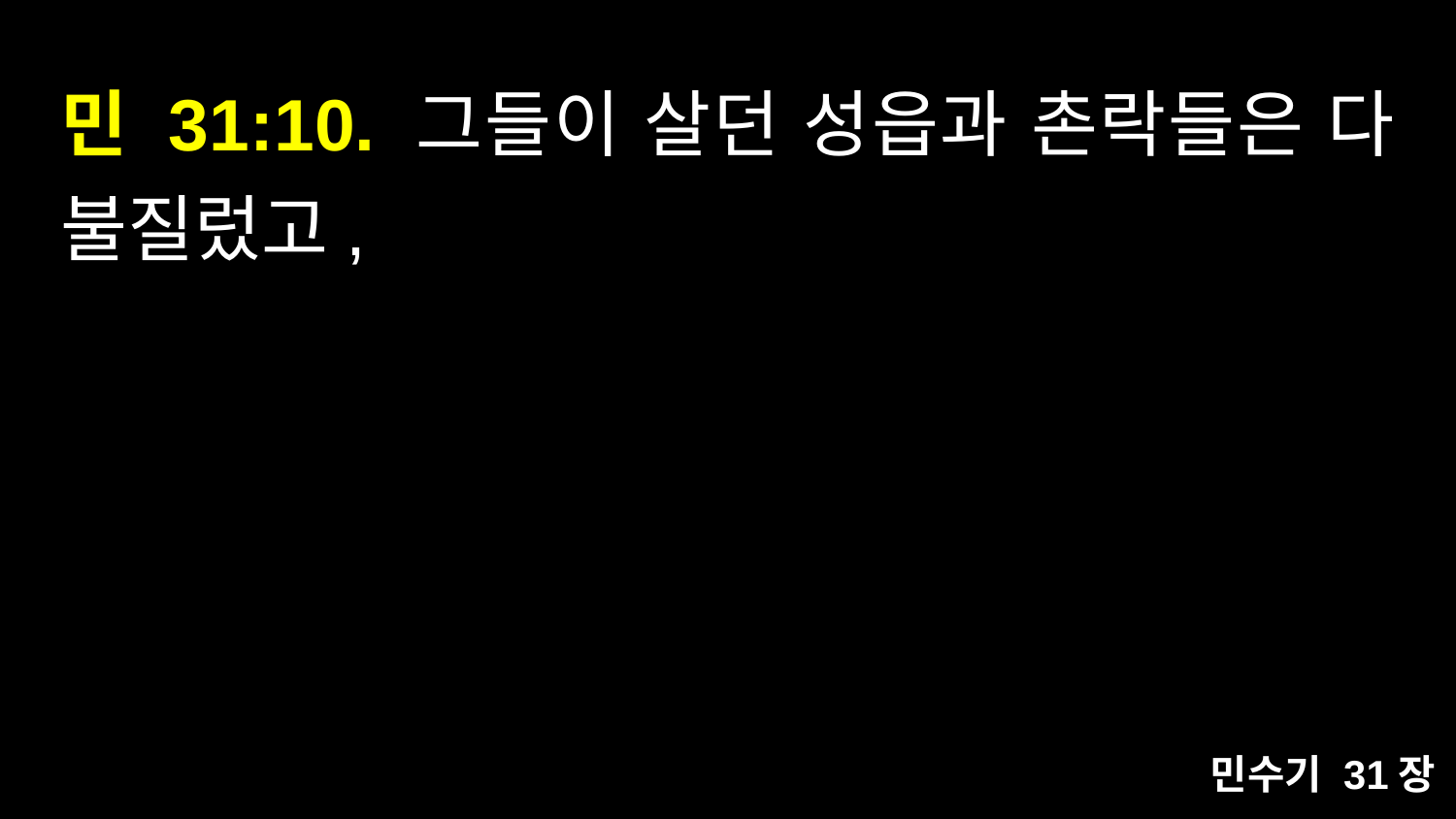

# 민 31:10. 그들이 살던 성읍과 촌락들은 다 불질렀고,
민수기 31장